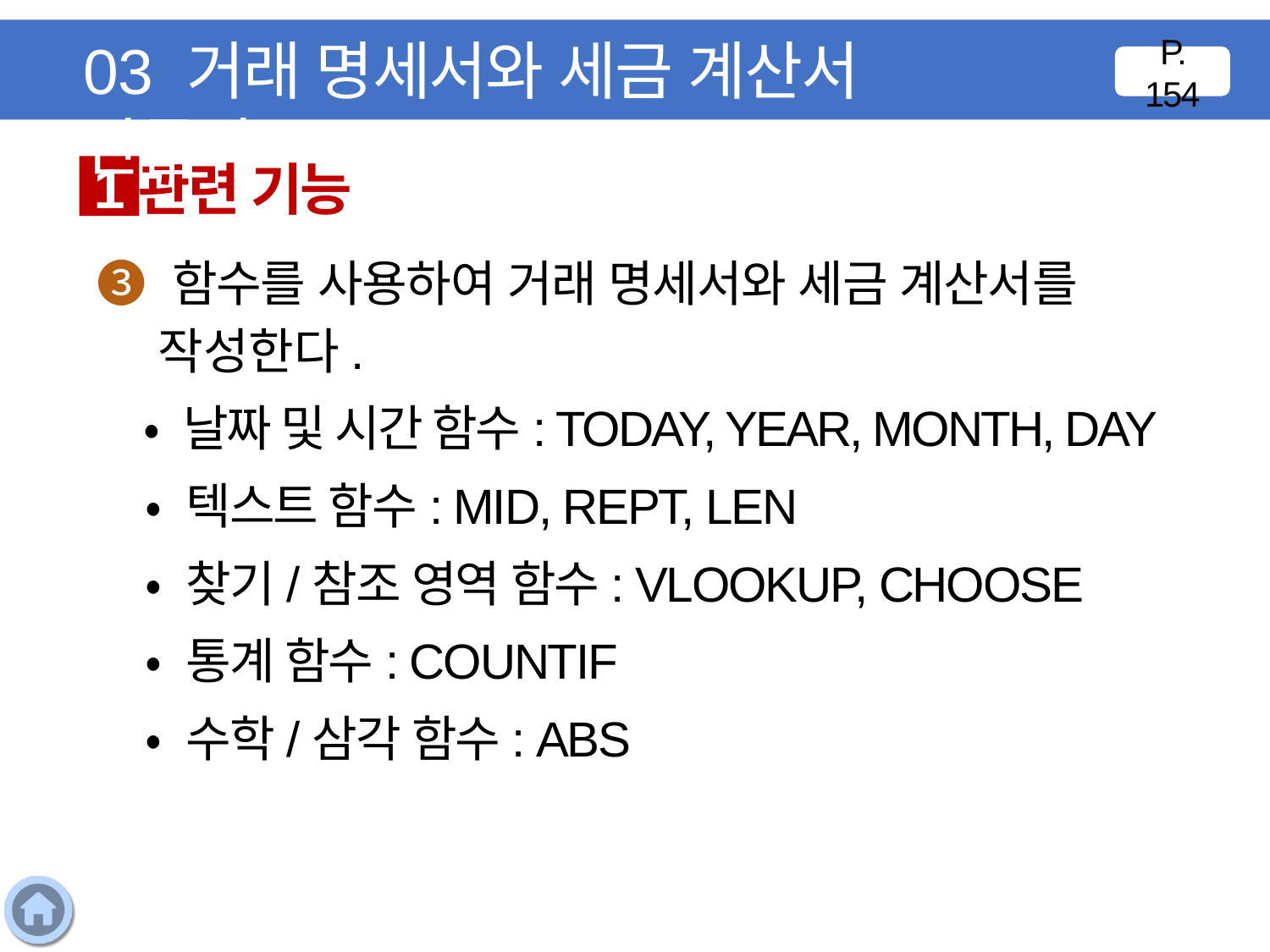

03 거래 명세서와 세금 계산서 만들기
P. 154
관련 기능
1
❸ 함수를 사용하여 거래 명세서와 세금 계산서를 작성한다.
    • 날짜 및 시간 함수: TODAY, YEAR, MONTH, DAY
    • 텍스트 함수: MID, REPT, LEN
    • 찾기/참조 영역 함수: VLOOKUP, CHOOSE
    • 통계 함수: COUNTIF
    • 수학/삼각 함수: ABS